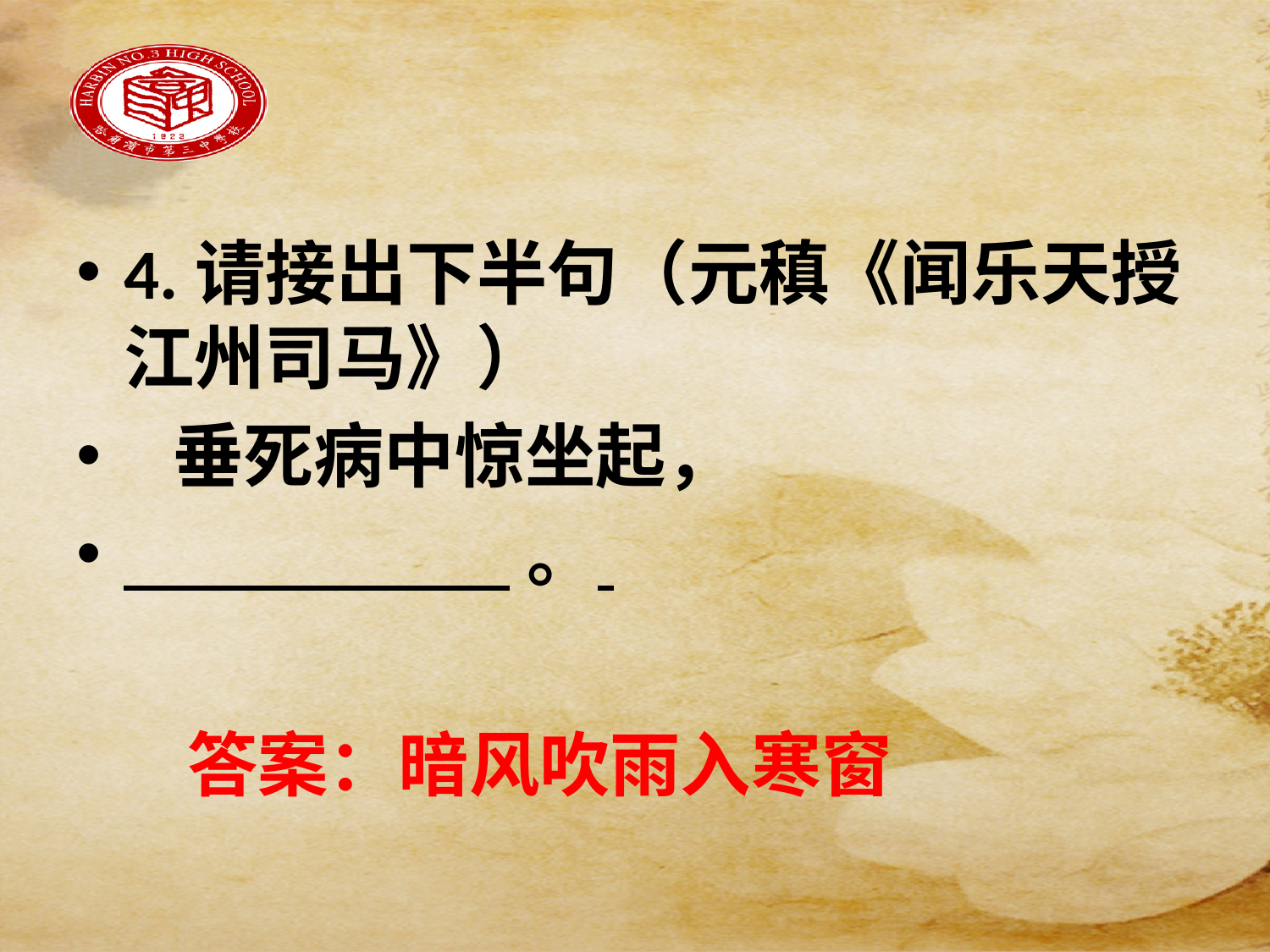

#
4.请接出下半句（元稹《闻乐天授江州司马》）
  垂死病中惊坐起，
                        。

答案：暗风吹雨入寒窗